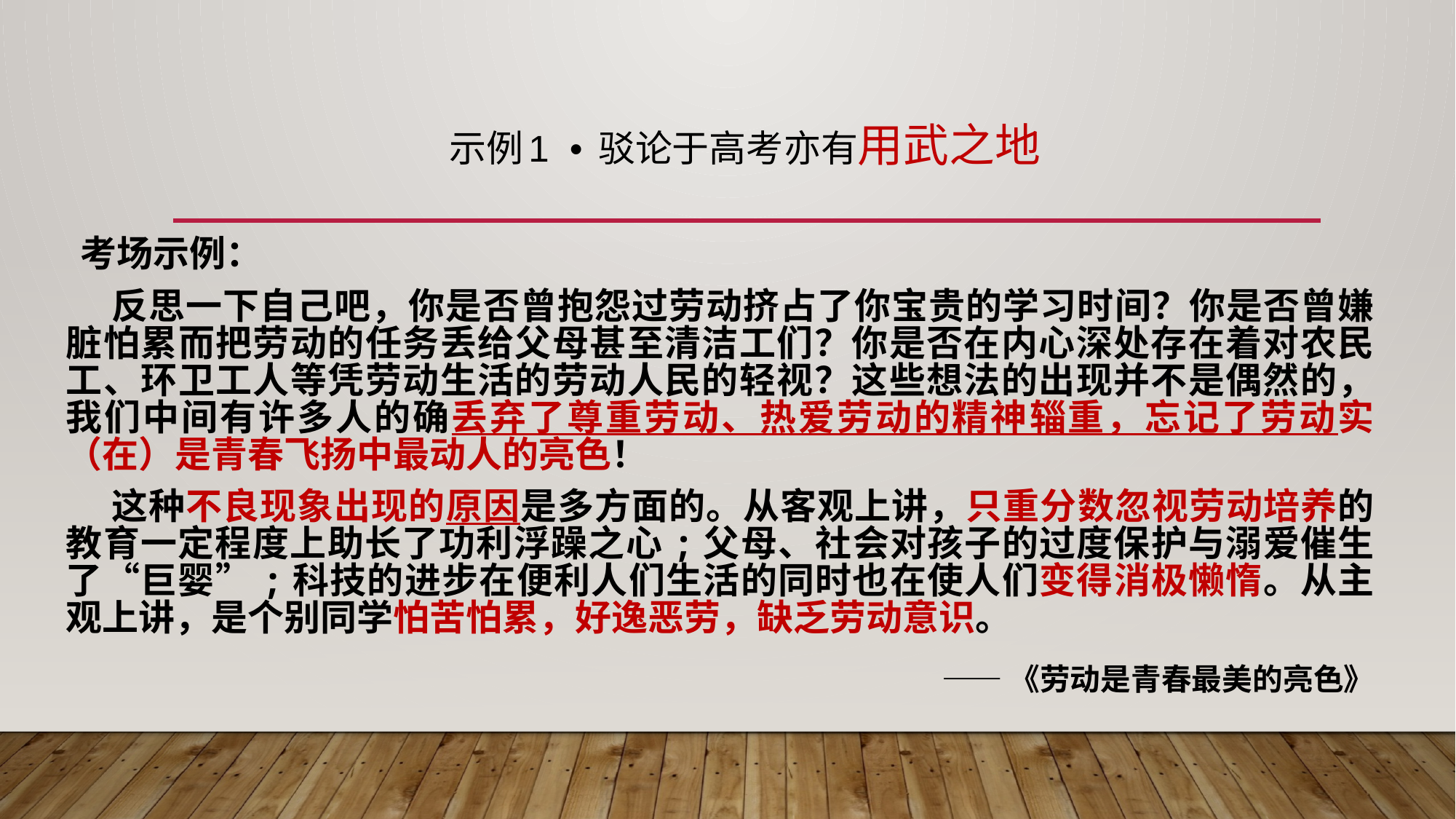

示例1  • 驳论于高考亦有用武之地
 考场示例：
    反思一下自己吧，你是否曾抱怨过劳动挤占了你宝贵的学习时间？你是否曾嫌脏怕累而把劳动的任务丢给父母甚至清洁工们？你是否在内心深处存在着对农民工、环卫工人等凭劳动生活的劳动人民的轻视？这些想法的出现并不是偶然的，我们中间有许多人的确丢弃了尊重劳动、热爱劳动的精神辎重，忘记了劳动实（在）是青春飞扬中最动人的亮色！
    这种不良现象出现的原因是多方面的。从客观上讲，只重分数忽视劳动培养的教育一定程度上助长了功利浮躁之心;父母、社会对孩子的过度保护与溺爱催生了“巨婴”;科技的进步在便利人们生活的同时也在使人们变得消极懒惰。从主观上讲，是个别同学怕苦怕累，好逸恶劳，缺乏劳动意识。
——《劳动是青春最美的亮色》